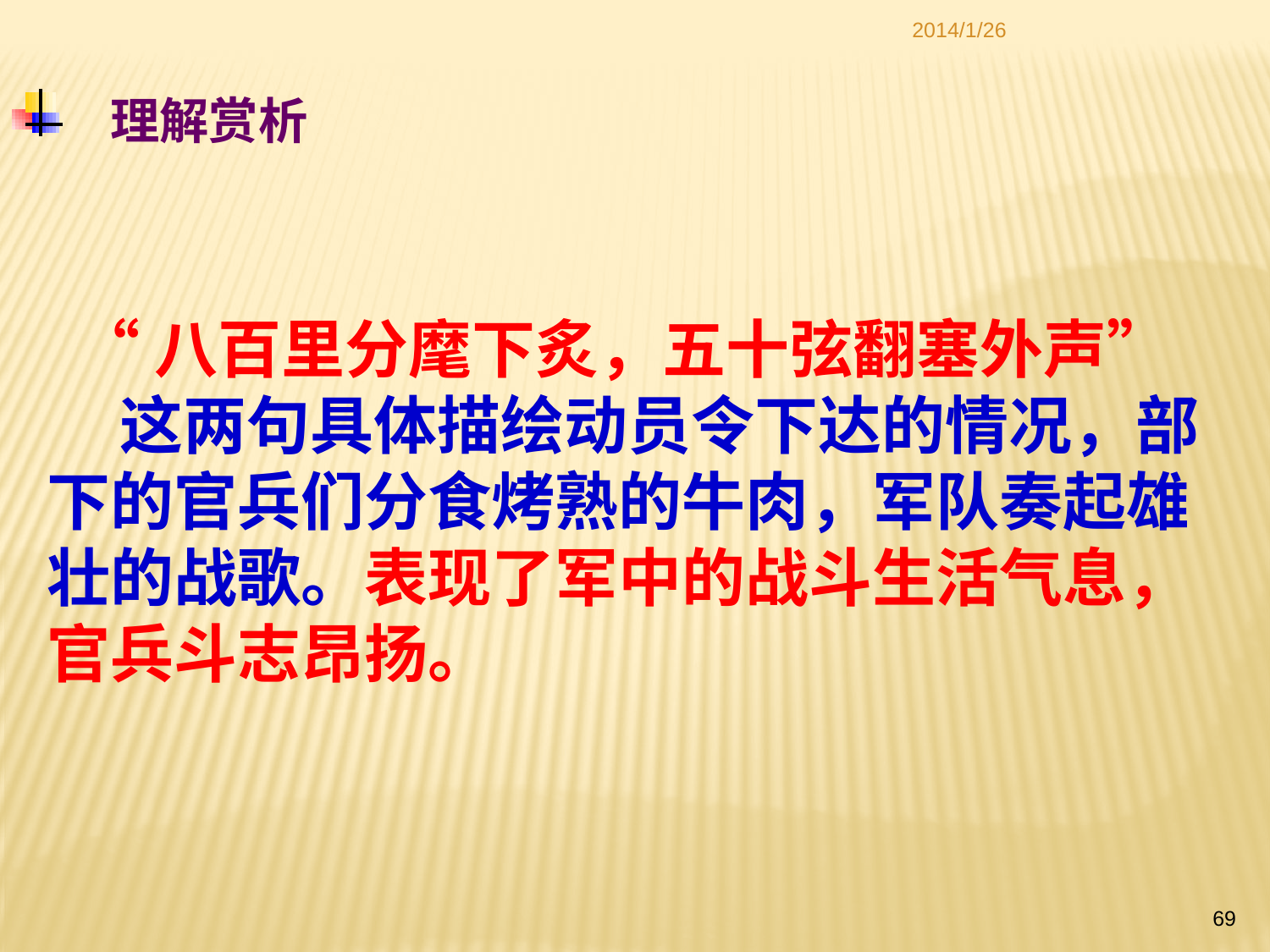

2014/1/26
  理解赏析
  “八百里分麾下炙，五十弦翻塞外声”
    这两句具体描绘动员令下达的情况，部下的官兵们分食烤熟的牛肉，军队奏起雄壮的战歌。表现了军中的战斗生活气息，官兵斗志昂扬。
69